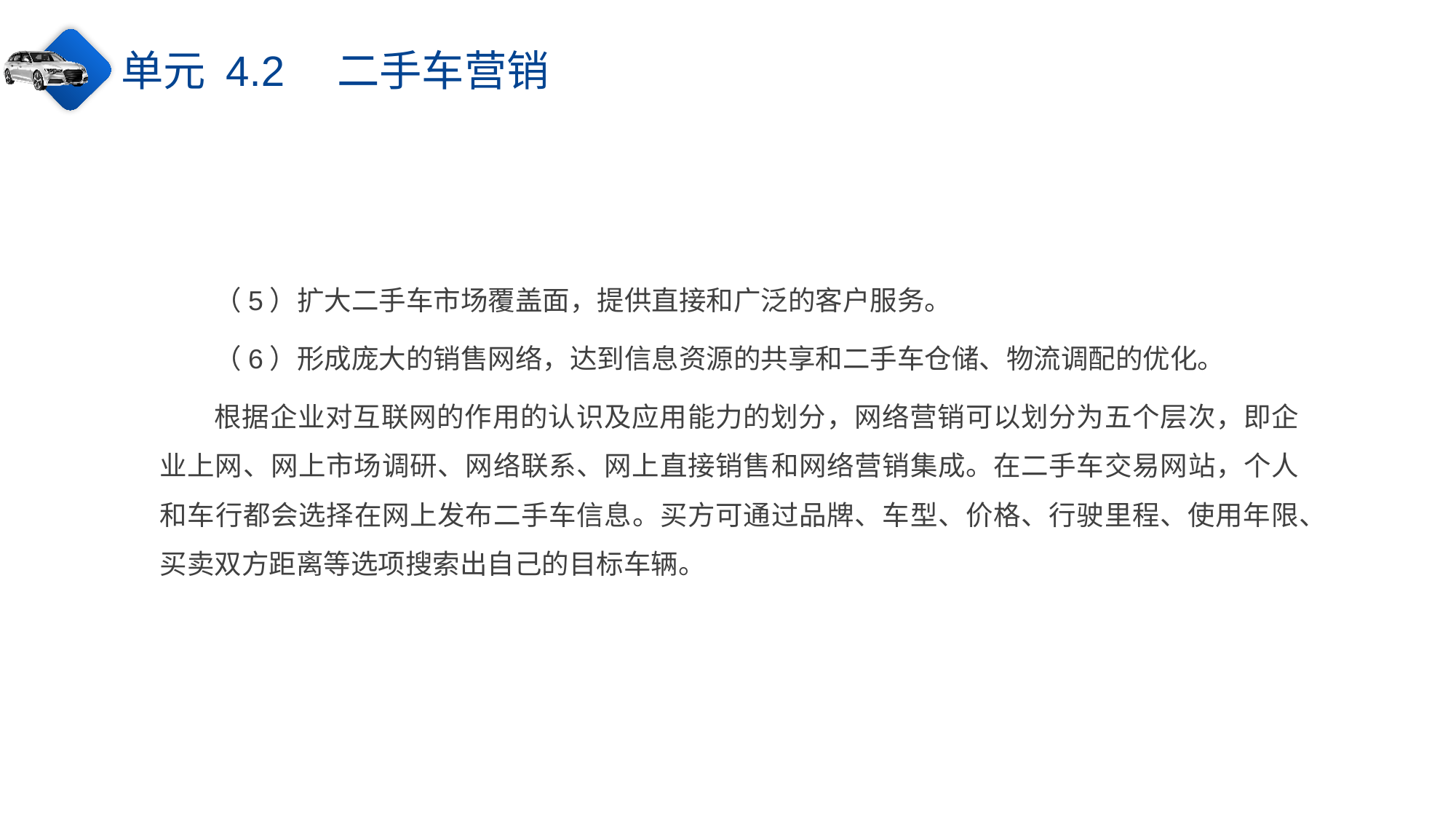

单元 4.2　二手车营销
（5）扩大二手车市场覆盖面，提供直接和广泛的客户服务。
（6）形成庞大的销售网络，达到信息资源的共享和二手车仓储、物流调配的优化。
根据企业对互联网的作用的认识及应用能力的划分，网络营销可以划分为五个层次，即企业上网、网上市场调研、网络联系、网上直接销售和网络营销集成。在二手车交易网站，个人和车行都会选择在网上发布二手车信息。买方可通过品牌、车型、价格、行驶里程、使用年限、买卖双方距离等选项搜索出自己的目标车辆。